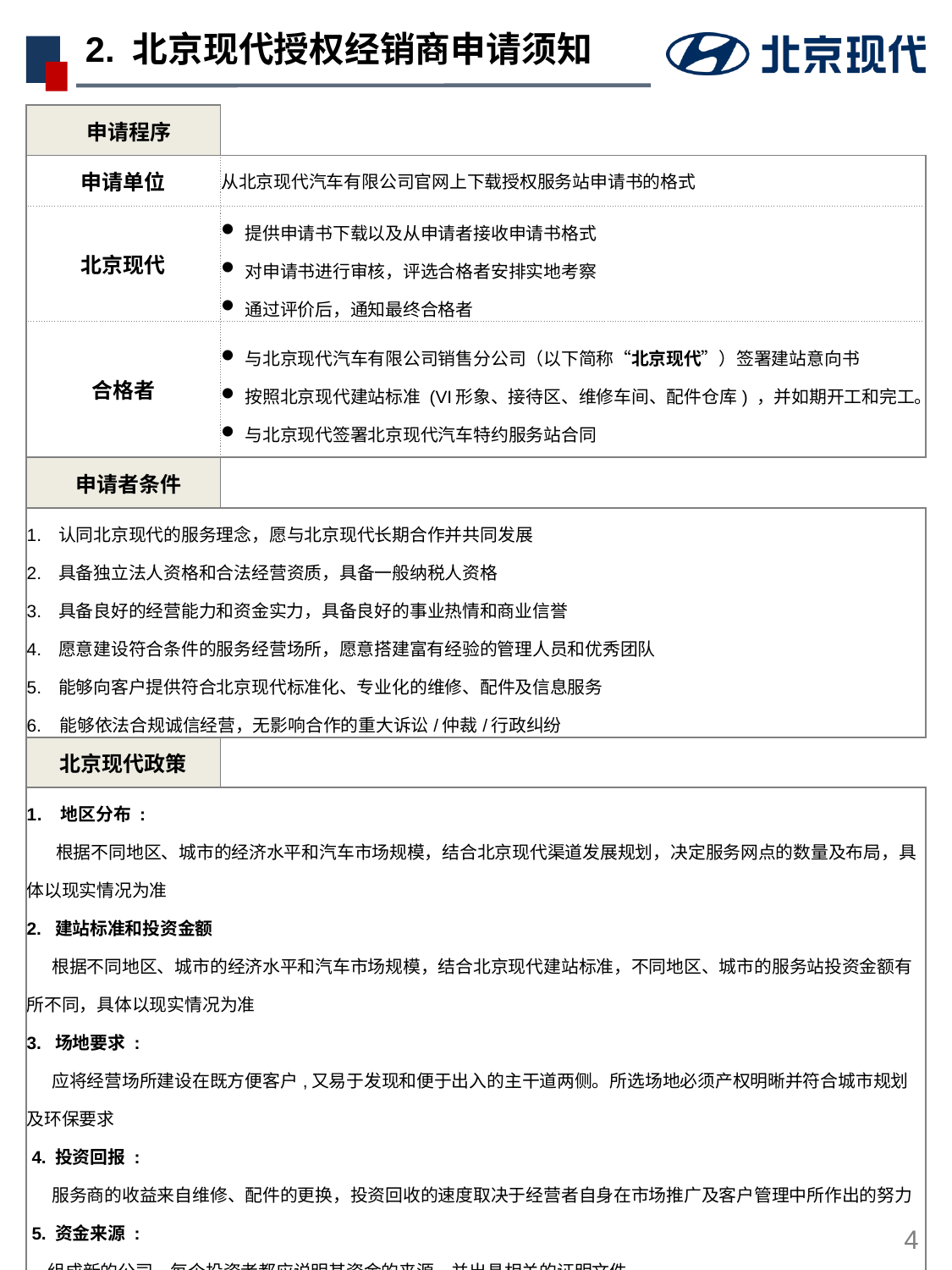

# 2. 北京现代授权经销商申请须知
| 申请程序 |  |
| --- | --- |
| 申请单位 | 从北京现代汽车有限公司官网上下载授权服务站申请书的格式 |
| 北京现代 | 提供申请书下载以及从申请者接收申请书格式 对申请书进行审核，评选合格者安排实地考察 通过评价后，通知最终合格者 |
| 合格者 | 与北京现代汽车有限公司销售分公司（以下简称“北京现代”）签署建站意向书 按照北京现代建站标准 (VI形象、接待区、维修车间、配件仓库) ，并如期开工和完工。 与北京现代签署北京现代汽车特约服务站合同 |
| 申请者条件 |  |
| 认同北京现代的服务理念，愿与北京现代长期合作并共同发展 具备独立法人资格和合法经营资质，具备一般纳税人资格 具备良好的经营能力和资金实力，具备良好的事业热情和商业信誉 愿意建设符合条件的服务经营场所，愿意搭建富有经验的管理人员和优秀团队 能够向客户提供符合北京现代标准化、专业化的维修、配件及信息服务 6. 能够依法合规诚信经营，无影响合作的重大诉讼/仲裁/行政纠纷 |  |
| 北京现代政策 |  |
| 地区分布 : 根据不同地区、城市的经济水平和汽车市场规模，结合北京现代渠道发展规划，决定服务网点的数量及布局，具体以现实情况为准 2. 建站标准和投资金额 根据不同地区、城市的经济水平和汽车市场规模，结合北京现代建站标准，不同地区、城市的服务站投资金额有所不同，具体以现实情况为准 3. 场地要求 : 应将经营场所建设在既方便客户,又易于发现和便于出入的主干道两侧。所选场地必须产权明晰并符合城市规划及环保要求 4. 投资回报 : 服务商的收益来自维修、配件的更换，投资回收的速度取决于经营者自身在市场推广及客户管理中所作出的努力 5. 资金来源 : 组成新的公司，每个投资者都应说明其资金的来源，并出具相关的证明文件 |  |